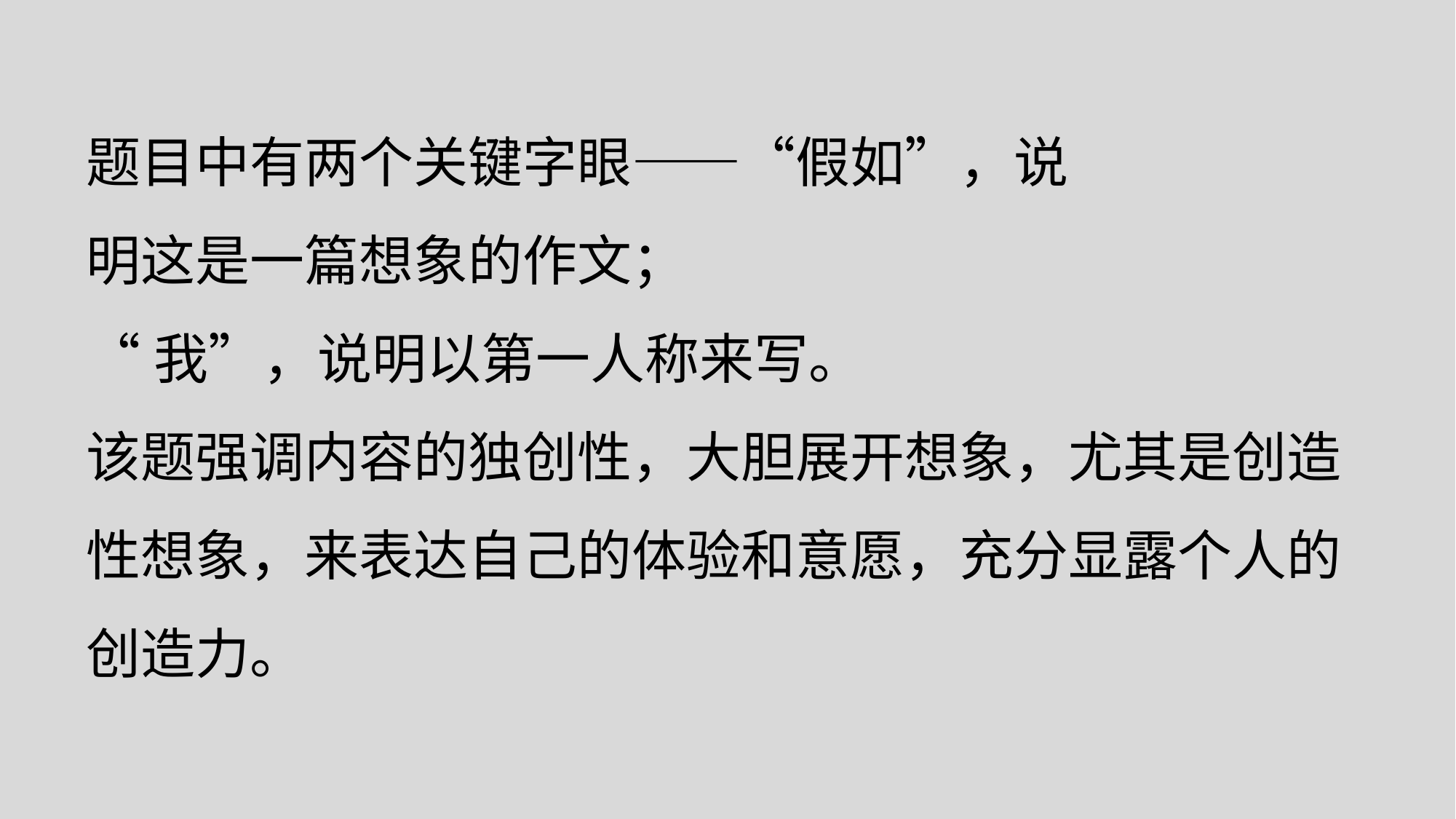

题目中有两个关键字眼——“假如”，说
明这是一篇想象的作文；
“我”，说明以第一人称来写。
该题强调内容的独创性，大胆展开想象，尤其是创造性想象，来表达自己的体验和意愿，充分显露个人的创造力。